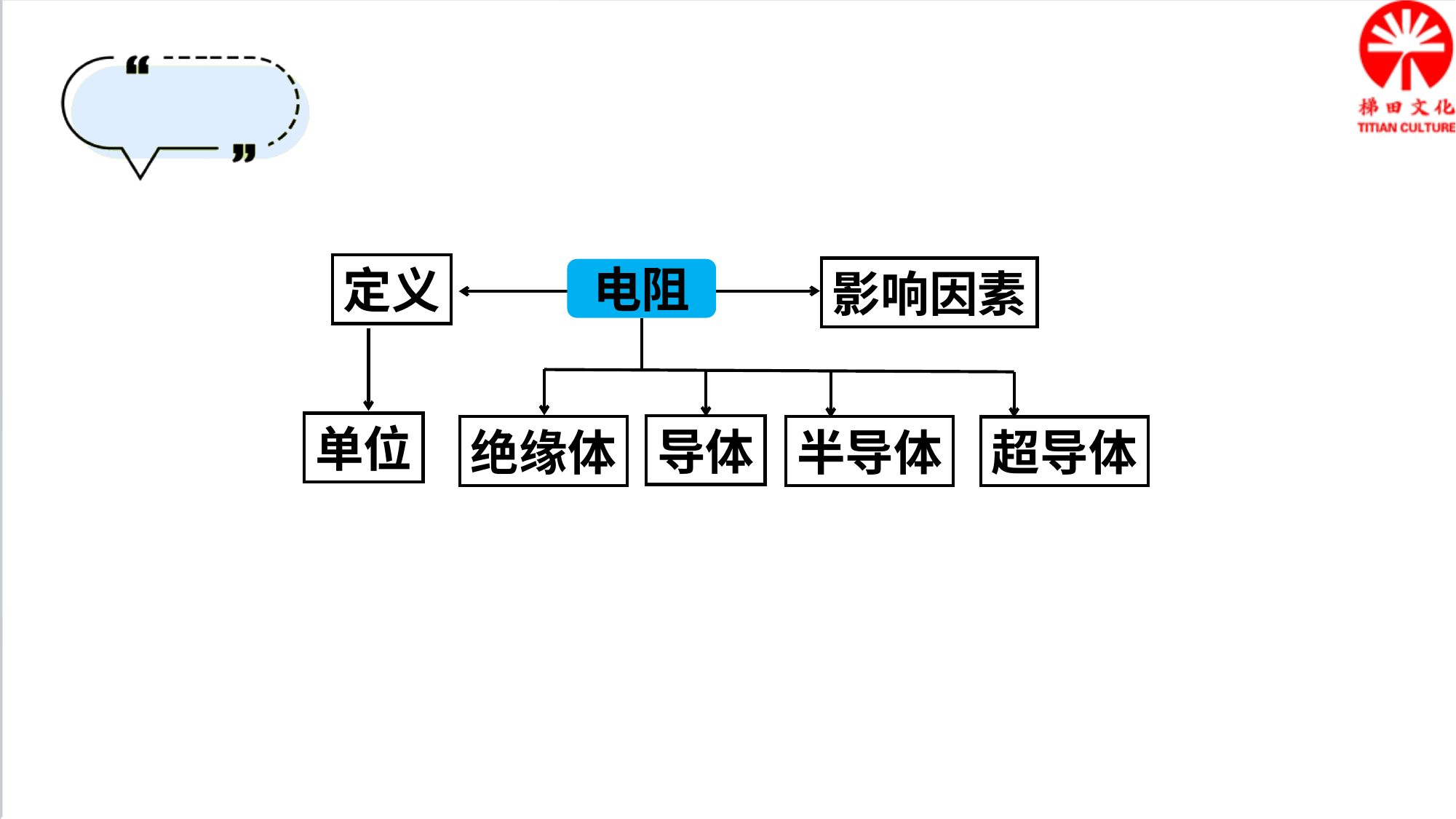

定义
影响因素
电阻
单位
导体
半导体
绝缘体
超导体